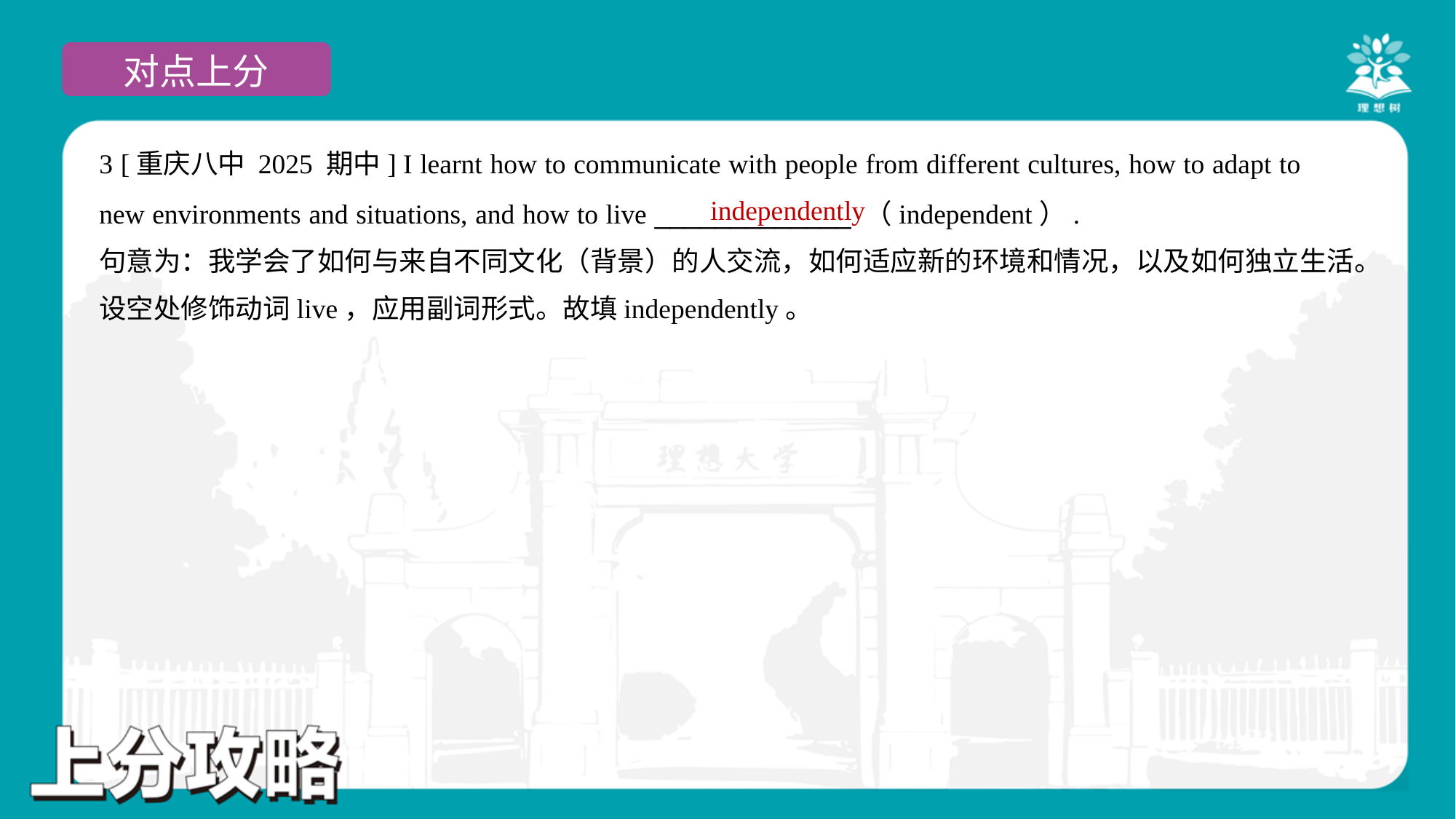

3 [重庆八中 2025 期中] I learnt how to communicate with people from different cultures, how to adapt to
new environments and situations, and how to live _____________ （independent）.
independently
句意为：我学会了如何与来自不同文化（背景）的人交流，如何适应新的环境和情况，以及如何独立生活。
设空处修饰动词live，应用副词形式。故填independently。